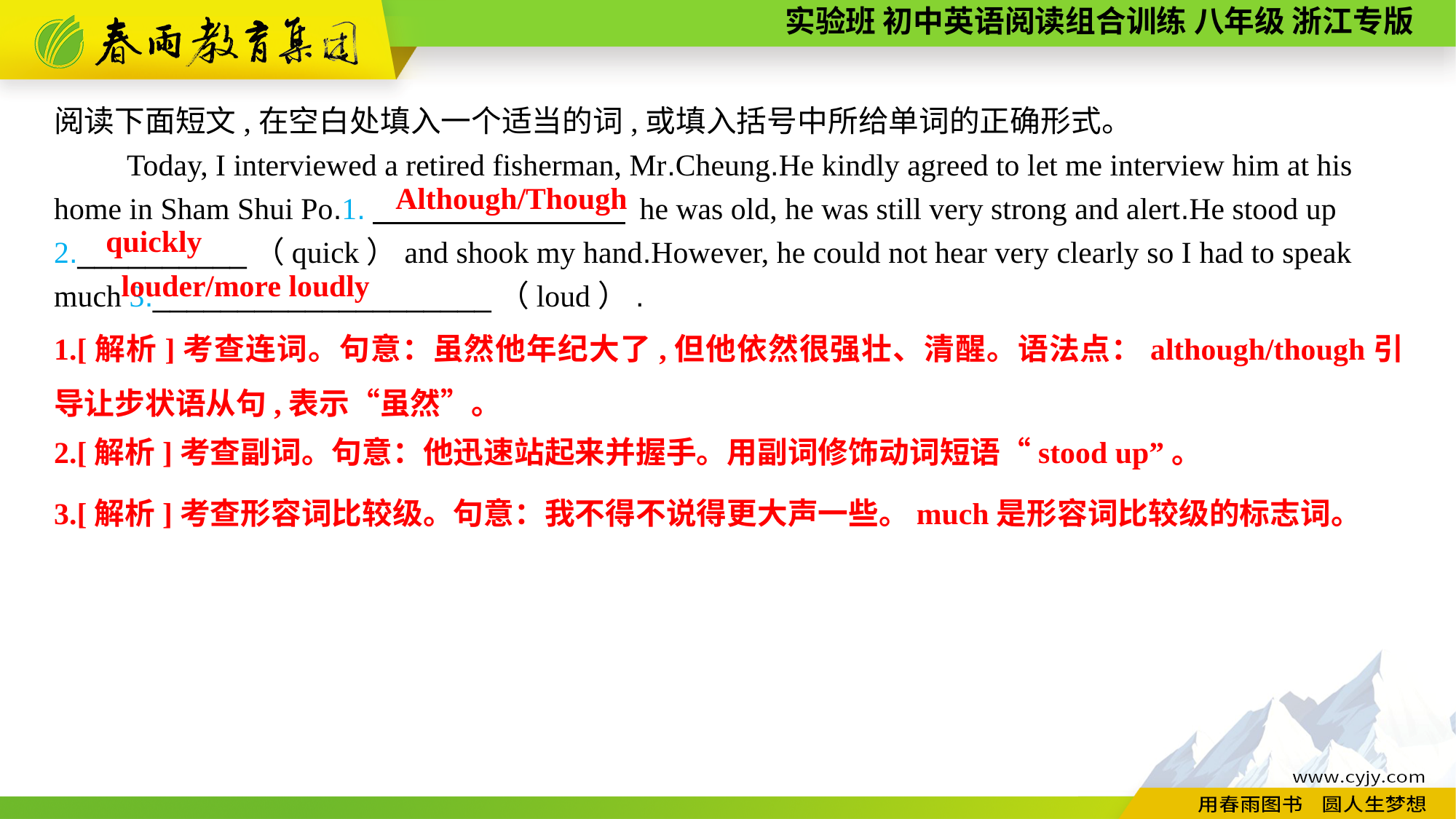

阅读下面短文,在空白处填入一个适当的词,或填入括号中所给单词的正确形式。
Today, I interviewed a retired fisherman, Mr.Cheung.He kindly agreed to let me interview him at his home in Sham Shui Po.1.　   　                     　 he was old, he was still very strong and alert.He stood up 2.__________（quick）and shook my hand.However, he could not hear very clearly so I had to speak much 3.____________________（loud）.
Although/Though
quickly
louder/more loudly
1.[解析]考查连词。句意：虽然他年纪大了,但他依然很强壮、清醒。语法点：although/though引导让步状语从句,表示“虽然”。
2.[解析]考查副词。句意：他迅速站起来并握手。用副词修饰动词短语“stood up”。
3.[解析]考查形容词比较级。句意：我不得不说得更大声一些。much是形容词比较级的标志词。